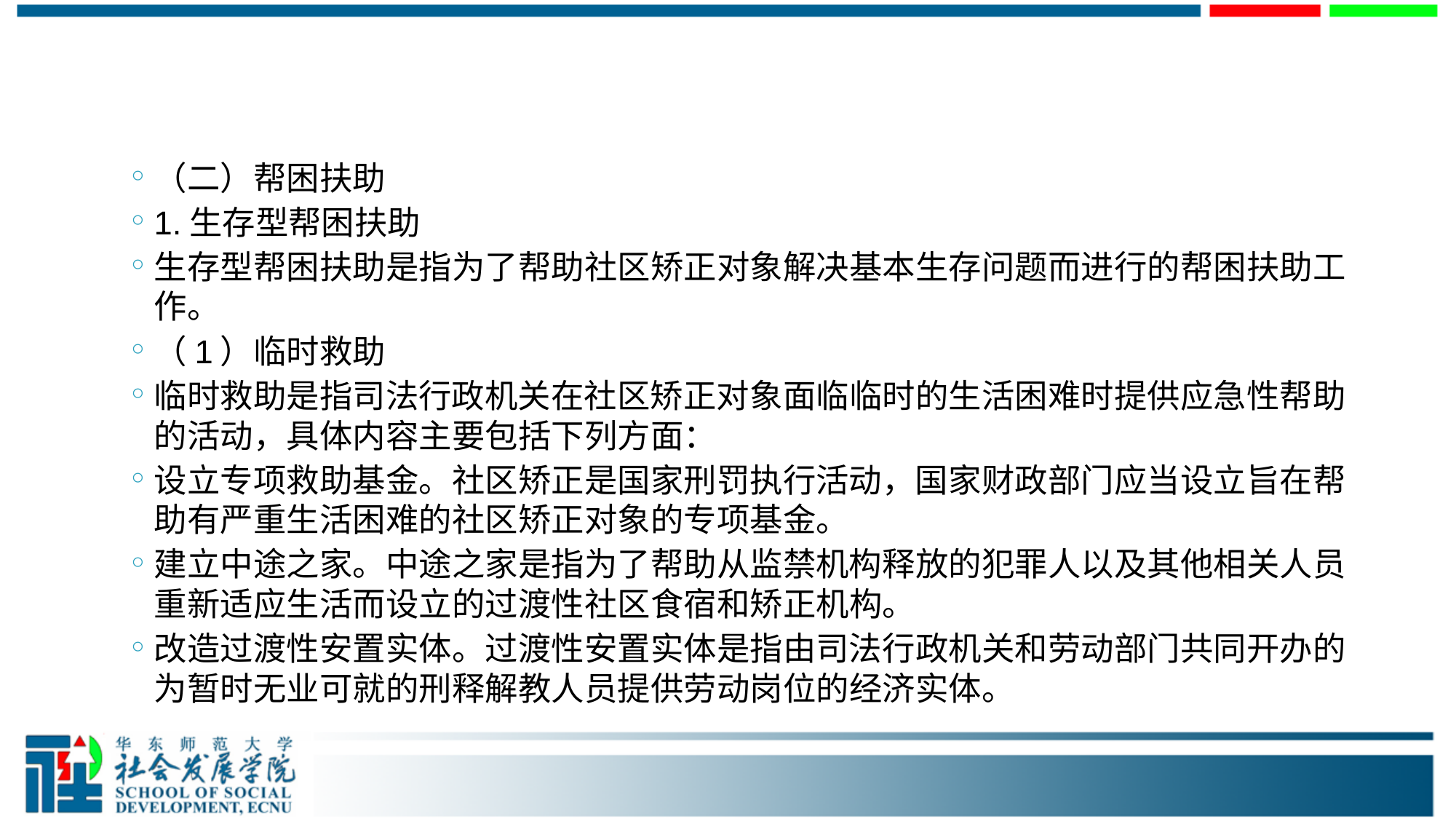

#
（二）帮困扶助
1.生存型帮困扶助
生存型帮困扶助是指为了帮助社区矫正对象解决基本生存问题而进行的帮困扶助工作。
（1）临时救助
临时救助是指司法行政机关在社区矫正对象面临临时的生活困难时提供应急性帮助的活动，具体内容主要包括下列方面：
设立专项救助基金。社区矫正是国家刑罚执行活动，国家财政部门应当设立旨在帮助有严重生活困难的社区矫正对象的专项基金。
建立中途之家。中途之家是指为了帮助从监禁机构释放的犯罪人以及其他相关人员重新适应生活而设立的过渡性社区食宿和矫正机构。
改造过渡性安置实体。过渡性安置实体是指由司法行政机关和劳动部门共同开办的为暂时无业可就的刑释解教人员提供劳动岗位的经济实体。